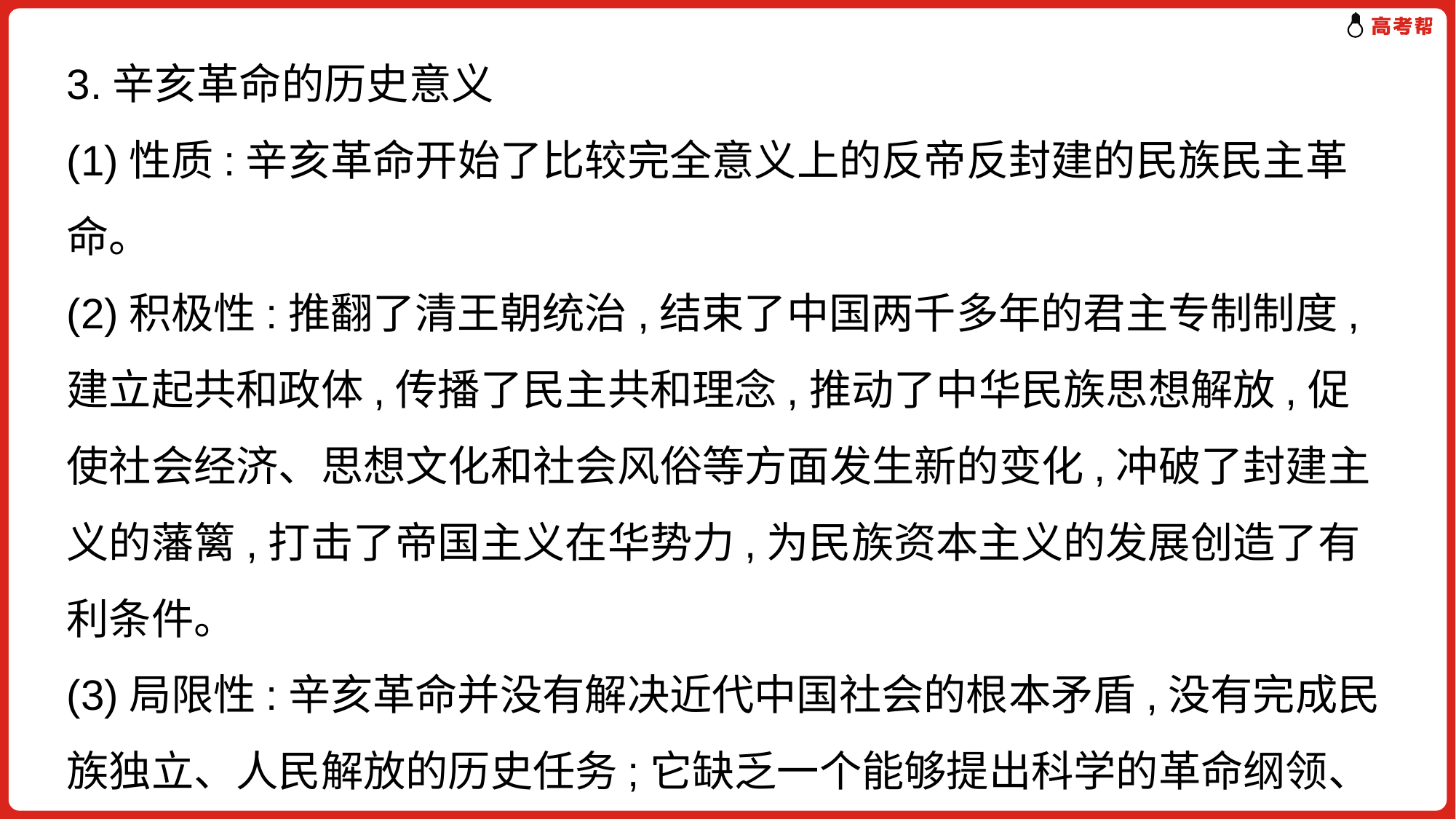

3.辛亥革命的历史意义
(1)性质:辛亥革命开始了比较完全意义上的反帝反封建的民族民主革命。
(2)积极性:推翻了清王朝统治,结束了中国两千多年的君主专制制度,建立起共和政体,传播了民主共和理念,推动了中华民族思想解放,促使社会经济、思想文化和社会风俗等方面发生新的变化,冲破了封建主义的藩篱,打击了帝国主义在华势力,为民族资本主义的发展创造了有利条件。
(3)局限性:辛亥革命并没有解决近代中国社会的根本矛盾,没有完成民族独立、人民解放的历史任务;它缺乏一个能够提出科学的革命纲领、能够发动广大民众,以及组织严密的革命政党的领导,这些是辛亥革命的历史局限。